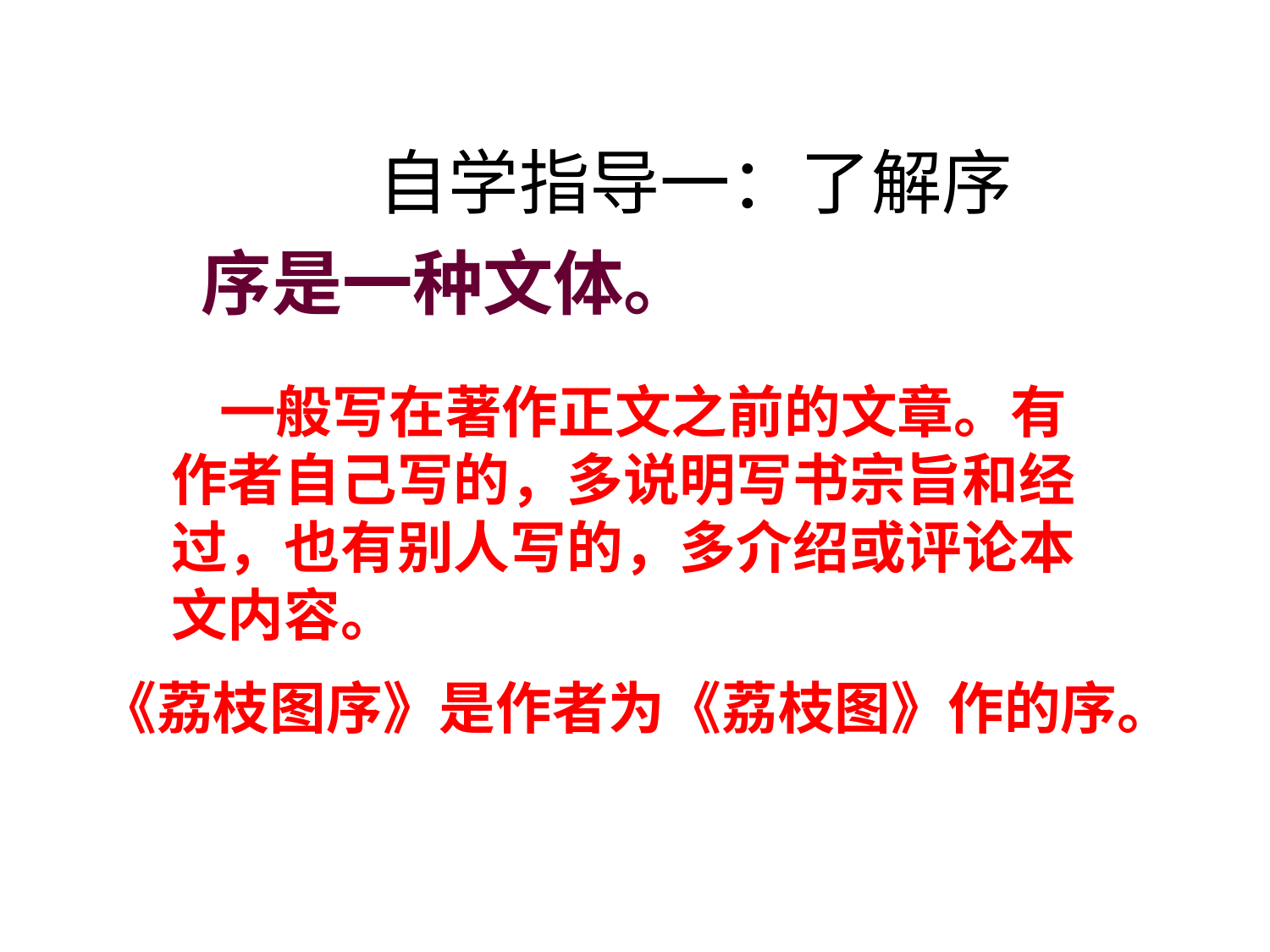

自学指导一：了解序
序是一种文体。

    一般写在著作正文之前的文章。有作者自己写的，多说明写书宗旨和经过，也有别人写的，多介绍或评论本文内容。
《荔枝图序》是作者为《荔枝图》作的序。